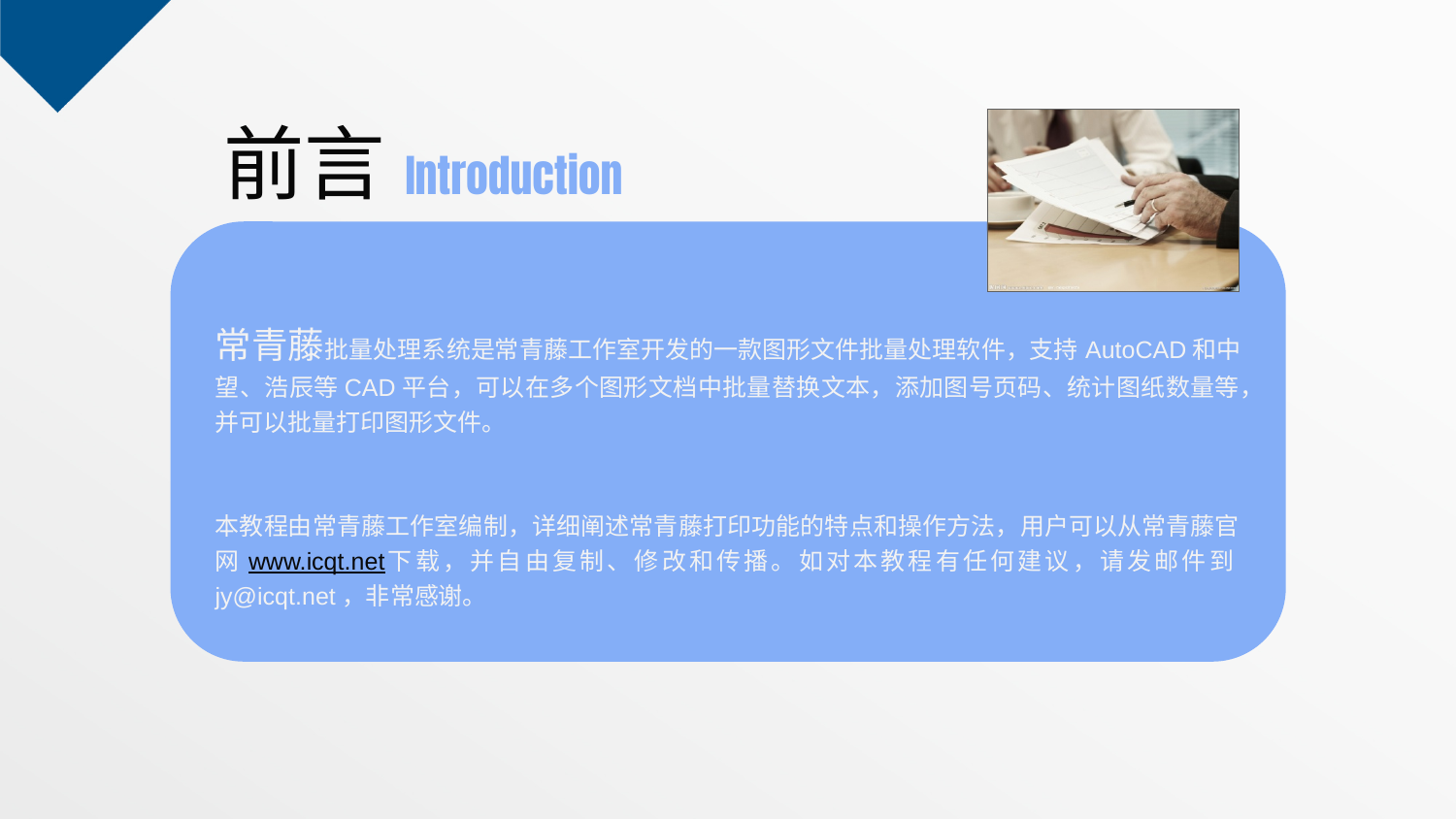

前言

Introduction

常青藤批量处理系统是常青藤工作室开发的一款图形文件批量处理软件，支持AutoCAD和中望、浩辰等CAD平台，可以在多个图形文档中批量替换文本，添加图号页码、统计图纸数量等，并可以批量打印图形文件。

本教程由常青藤工作室编制，详细阐述常青藤打印功能的特点和操作方法，用户可以从常青藤官网www.icqt.net下载，并自由复制、修改和传播。如对本教程有任何建议，请发邮件到jy@icqt.net，非常感谢。